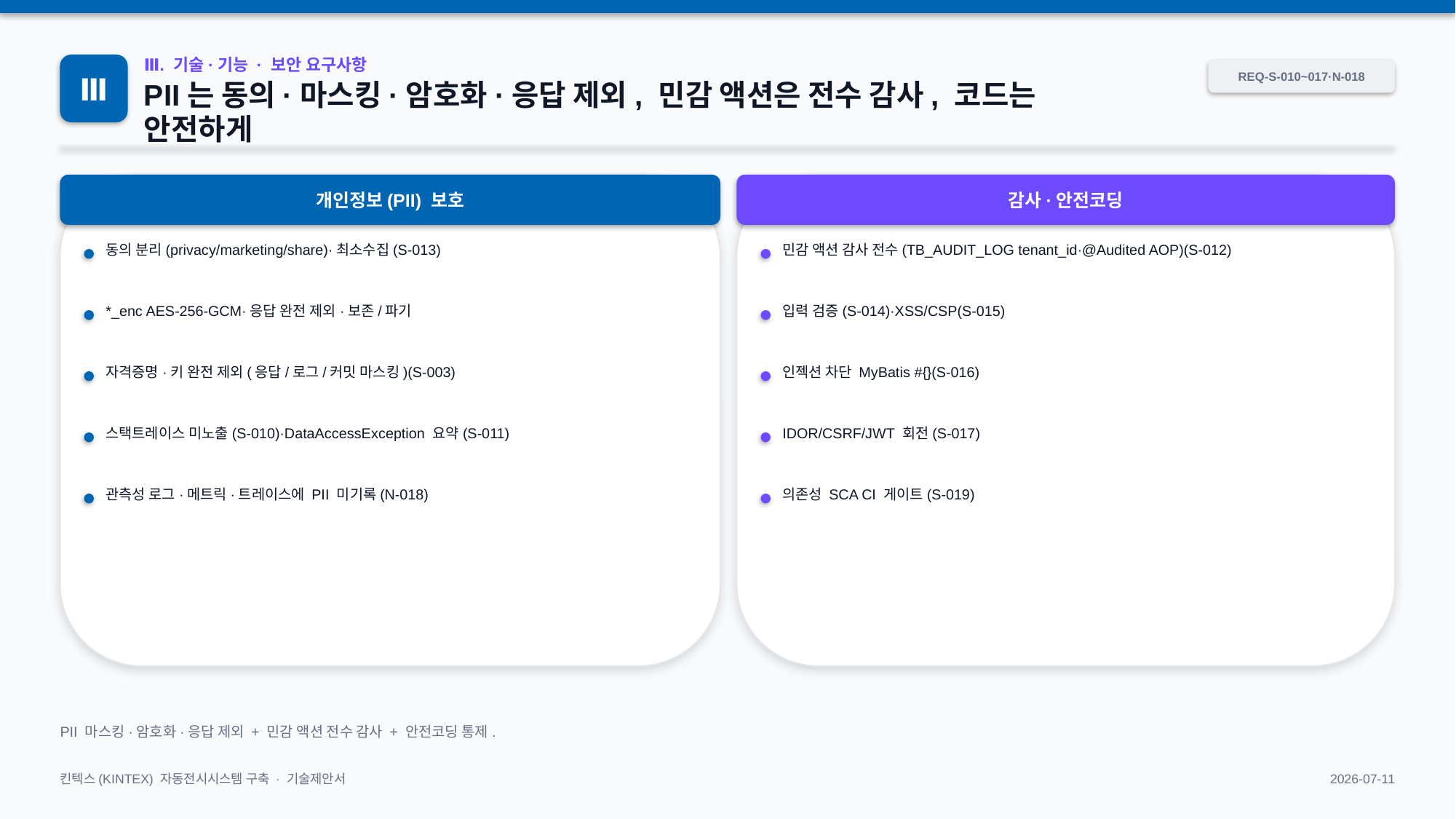

Ⅲ
Ⅲ. 기술·기능 · 보안 요구사항

REQ-S-010~017·N-018
PII는 동의·마스킹·암호화·응답 제외, 민감 액션은 전수 감사, 코드는 안전하게

개인정보(PII) 보호

감사·안전코딩
동의 분리(privacy/marketing/share)·최소수집(S-013)
민감 액션 감사 전수(TB_AUDIT_LOG tenant_id·@Audited AOP)(S-012)

*_enc AES-256-GCM·응답 완전 제외·보존/파기
입력 검증(S-014)·XSS/CSP(S-015)

자격증명·키 완전 제외(응답/로그/커밋 마스킹)(S-003)
인젝션 차단 MyBatis #{}(S-016)

스택트레이스 미노출(S-010)·DataAccessException 요약(S-011)
IDOR/CSRF/JWT 회전(S-017)

관측성 로그·메트릭·트레이스에 PII 미기록(N-018)
의존성 SCA CI 게이트(S-019)

PII 마스킹·암호화·응답 제외 + 민감 액션 전수 감사 + 안전코딩 통제.
킨텍스(KINTEX) 자동전시시스템 구축 · 기술제안서
2026-07-11